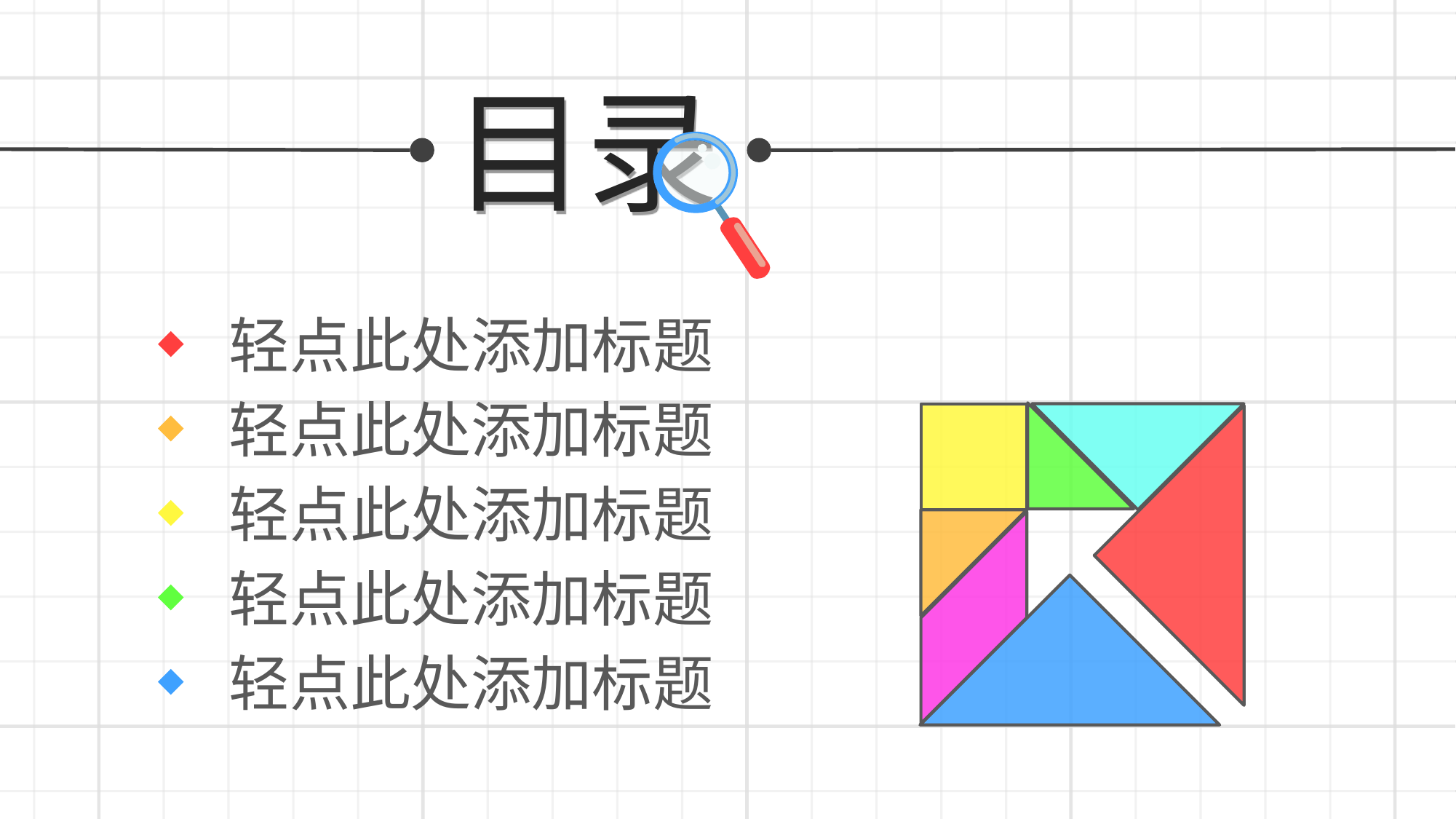

目录

轻点此处添加标题

轻点此处添加标题

轻点此处添加标题

轻点此处添加标题

轻点此处添加标题